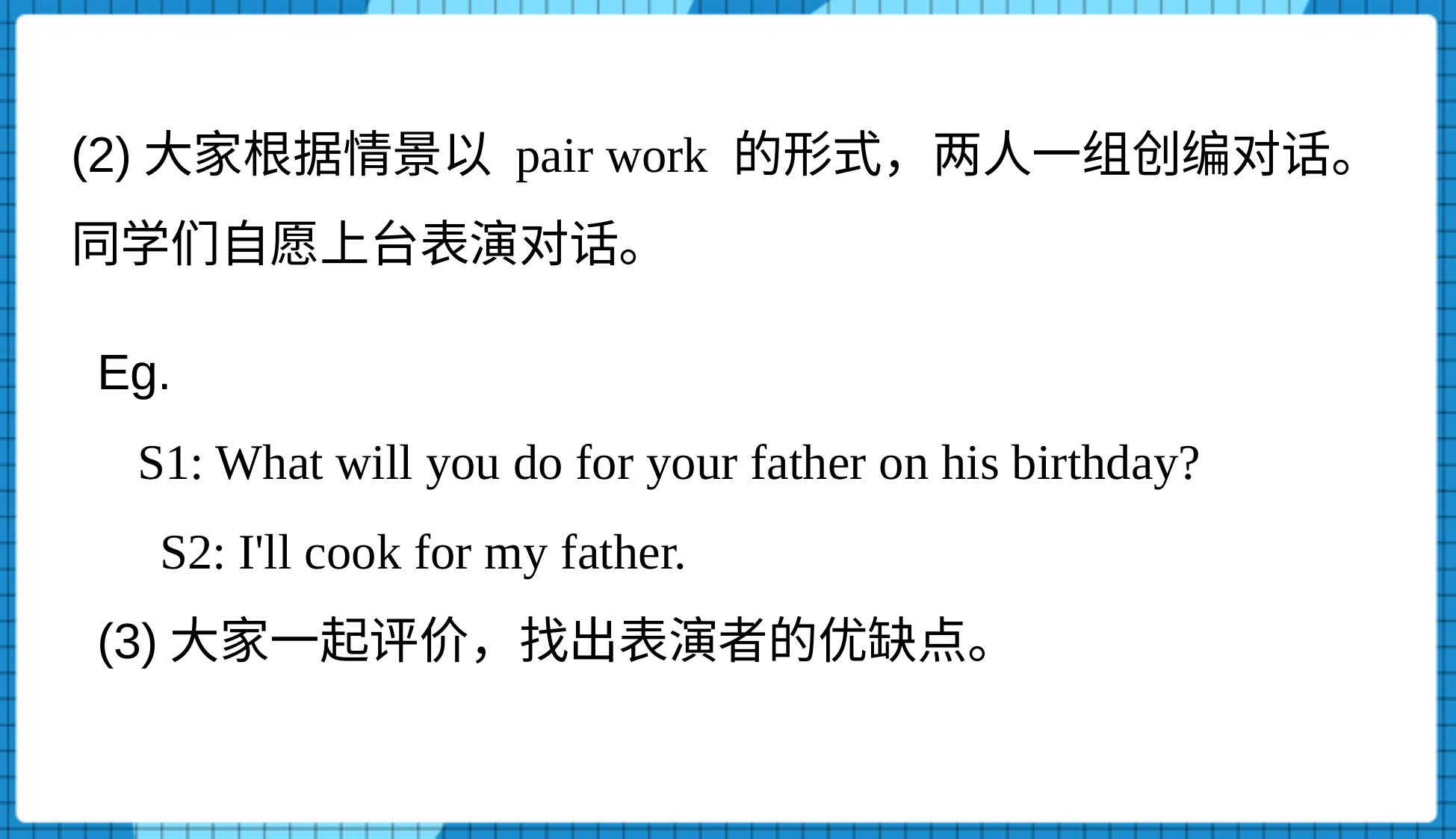

(2)大家根据情景以 pair work 的形式，两人一组创编对话。同学们自愿上台表演对话。
Eg.
   S1: What will you do for your father on his birthday?
     S2: I'll cook for my father.
(3)大家一起评价，找出表演者的优缺点。